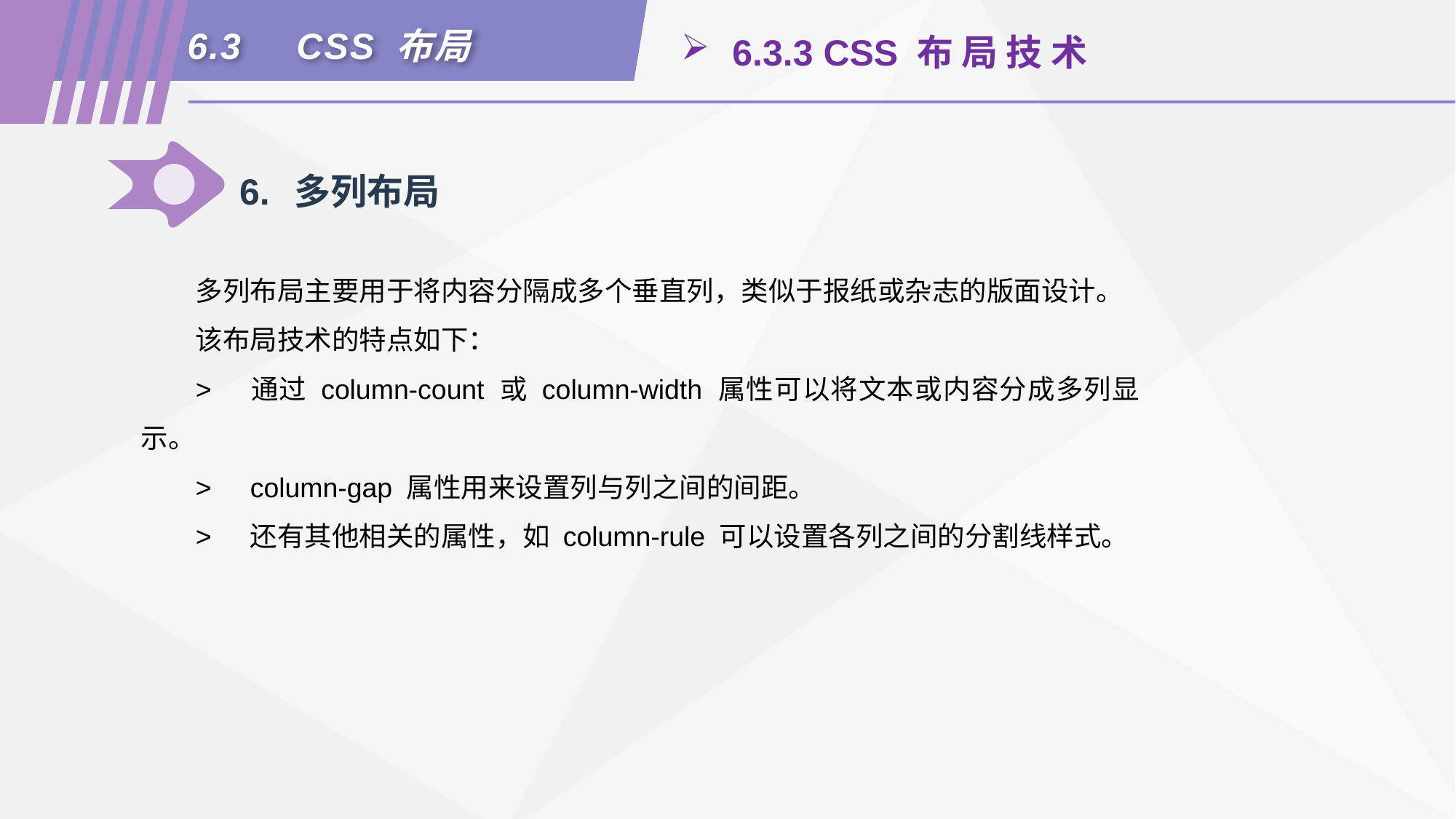

6.3	CSS 布局
 6.3.3 CSS 布 局 技 术

6.	多列布局
多列布局主要用于将内容分隔成多个垂直列，类似于报纸或杂志的版面设计。
该布局技术的特点如下：
>	通过 column-count 或 column-width 属性可以将文本或内容分成多列显示。
>	column-gap 属性用来设置列与列之间的间距。
>	还有其他相关的属性，如 column-rule 可以设置各列之间的分割线样式。